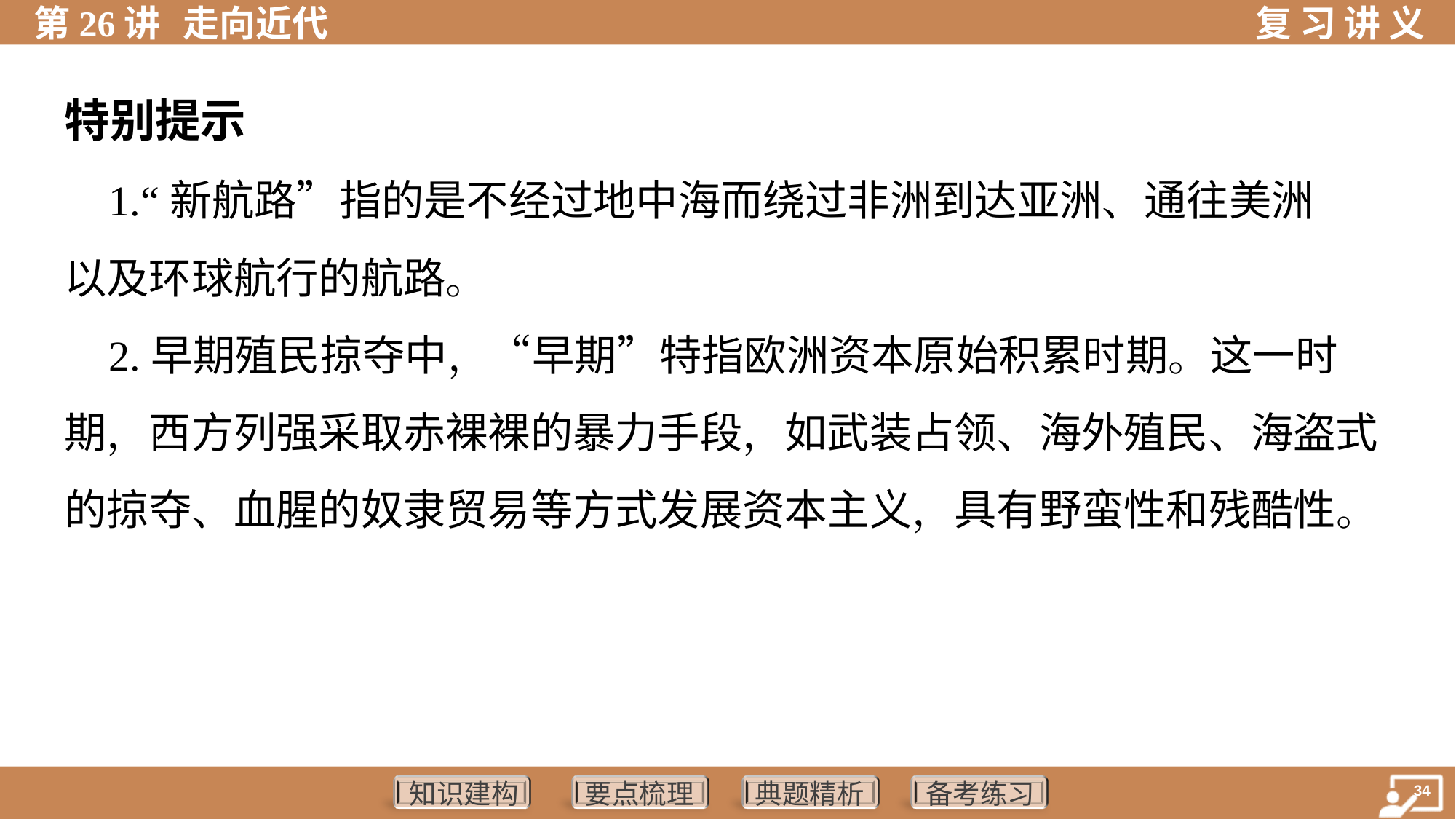

特别提示
    1.“新航路”指的是不经过地中海而绕过非洲到达亚洲、通往美洲
以及环球航行的航路。
    2.早期殖民掠夺中，“早期”特指欧洲资本原始积累时期。这一时
期，西方列强采取赤裸裸的暴力手段，如武装占领、海外殖民、海盗式
的掠夺、血腥的奴隶贸易等方式发展资本主义，具有野蛮性和残酷性。